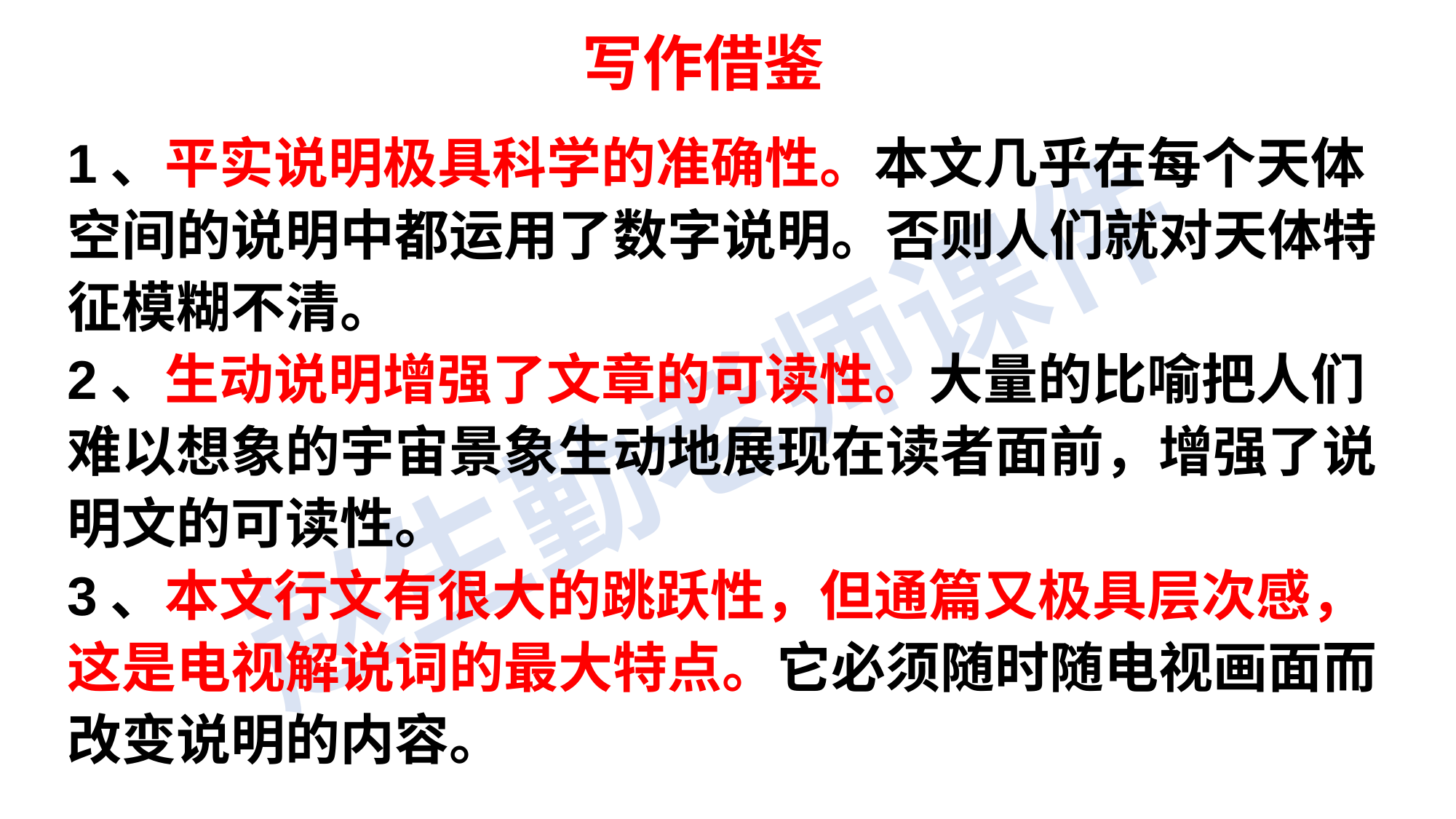

写作借鉴
1、平实说明极具科学的准确性。本文几乎在每个天体空间的说明中都运用了数字说明。否则人们就对天体特征模糊不清。
2、生动说明增强了文章的可读性。大量的比喻把人们难以想象的宇宙景象生动地展现在读者面前，增强了说明文的可读性。
3、本文行文有很大的跳跃性，但通篇又极具层次感，这是电视解说词的最大特点。它必须随时随电视画面而改变说明的内容。